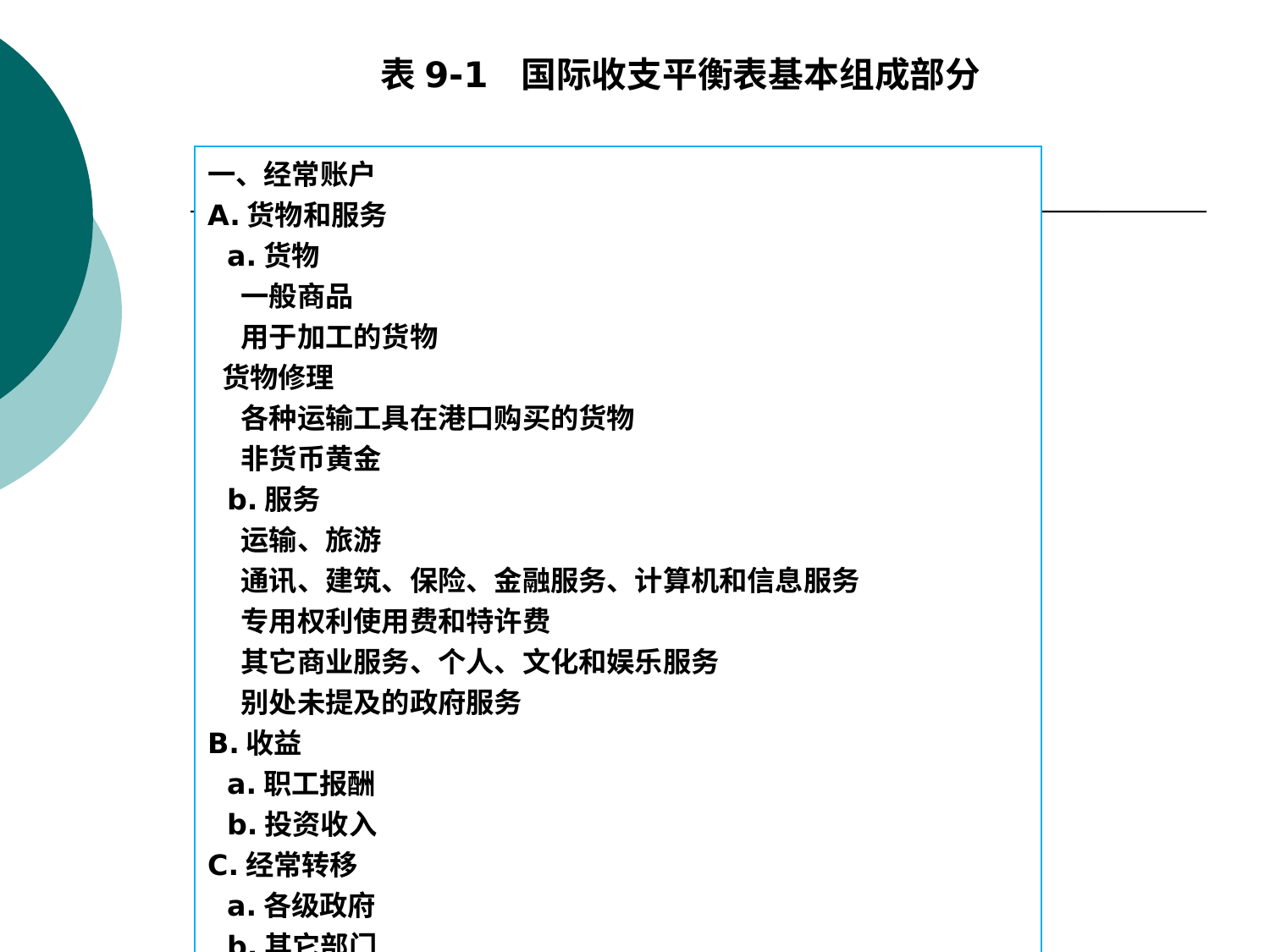

表9-1  国际收支平衡表基本组成部分

| 一、经常账户 A.货物和服务 a.货物 一般商品 用于加工的货物 货物修理 各种运输工具在港口购买的货物 非货币黄金 b.服务 运输、旅游 通讯、建筑、保险、金融服务、计算机和信息服务 专用权利使用费和特许费 其它商业服务、个人、文化和娱乐服务 别处未提及的政府服务 B.收益 a.职工报酬 b.投资收入 C.经常转移 a.各级政府 b.其它部门 |
| --- |